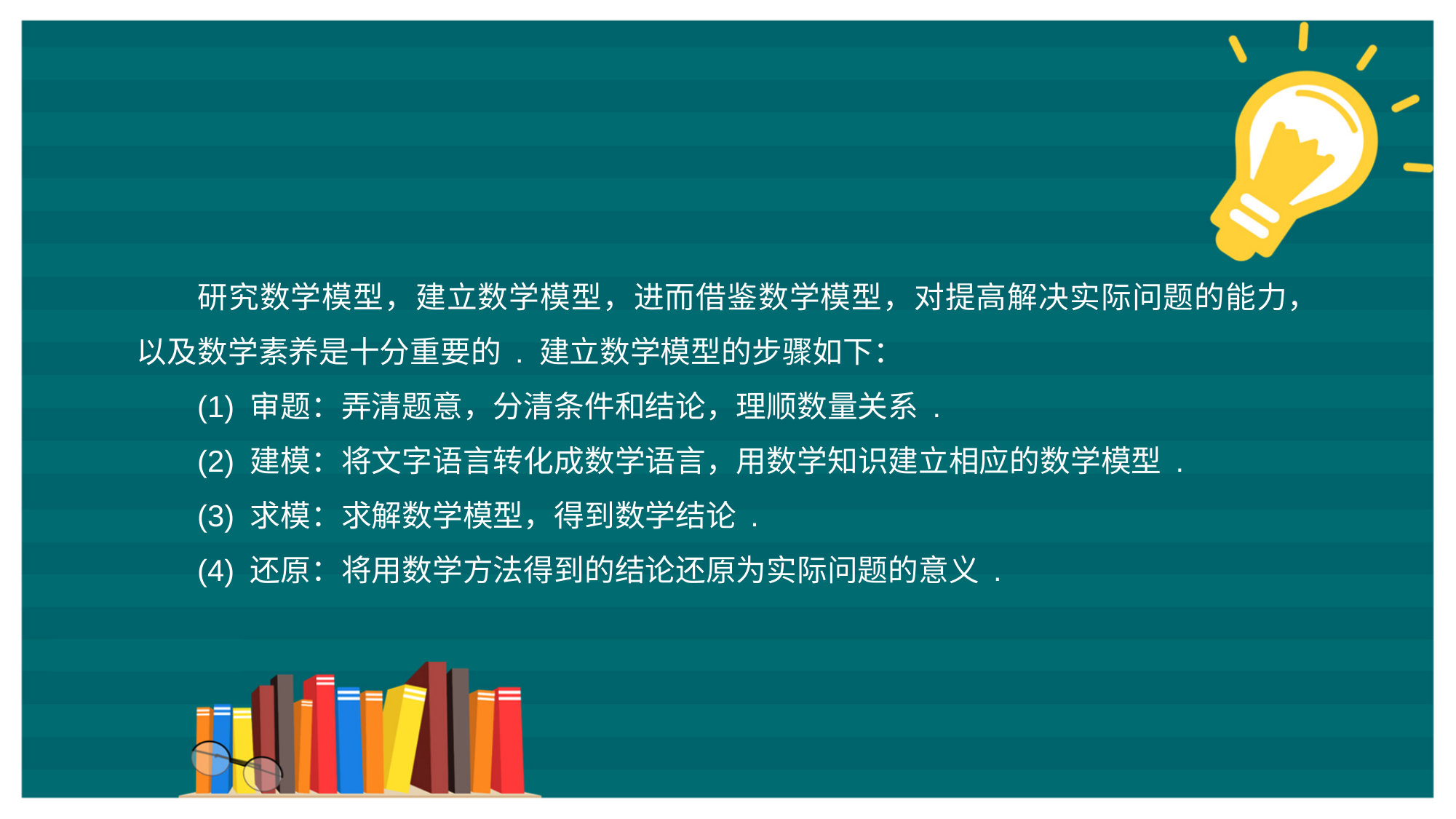

研究数学模型，建立数学模型，进而借鉴数学模型，对提高解决实际问题的能力，以及数学素养是十分重要的 . 建立数学模型的步骤如下：
(1) 审题：弄清题意，分清条件和结论，理顺数量关系 .
(2) 建模：将文字语言转化成数学语言，用数学知识建立相应的数学模型 .
(3) 求模：求解数学模型，得到数学结论 .
(4) 还原：将用数学方法得到的结论还原为实际问题的意义 .